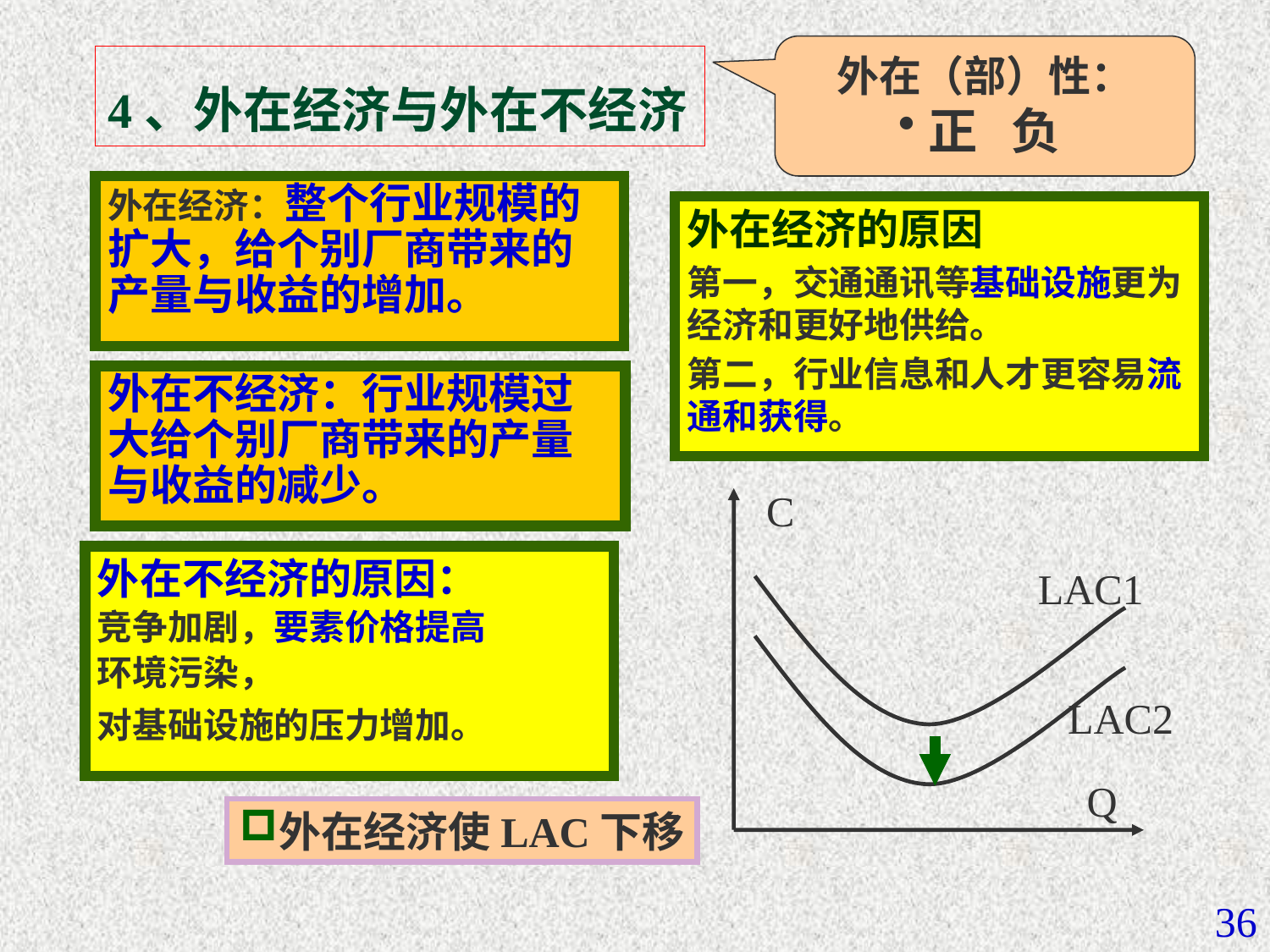

外在（部）性：
正   负
# 4、外在经济与外在不经济
外在经济：整个行业规模的扩大，给个别厂商带来的产量与收益的增加。
外在经济的原因
第一，交通通讯等基础设施更为经济和更好地供给。
第二，行业信息和人才更容易流通和获得。
外在不经济：行业规模过大给个别厂商带来的产量与收益的减少。
C

LAC1

LAC2

Q

外在不经济的原因：
竞争加剧，要素价格提高
环境污染，
对基础设施的压力增加。
外在经济使LAC下移
36